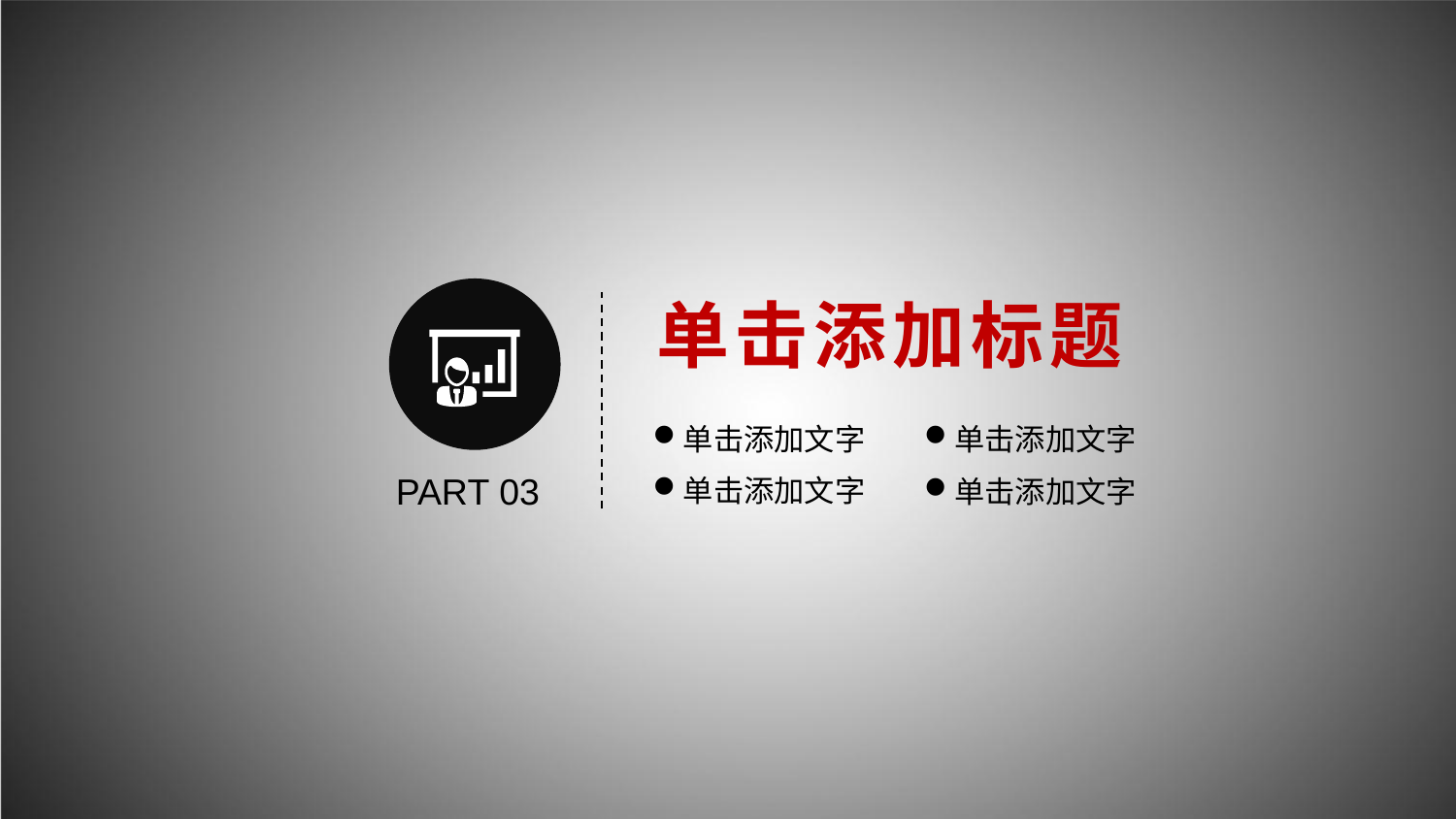

单击添加标题
单击添加文字
单击添加文字
PART 03
单击添加文字
单击添加文字